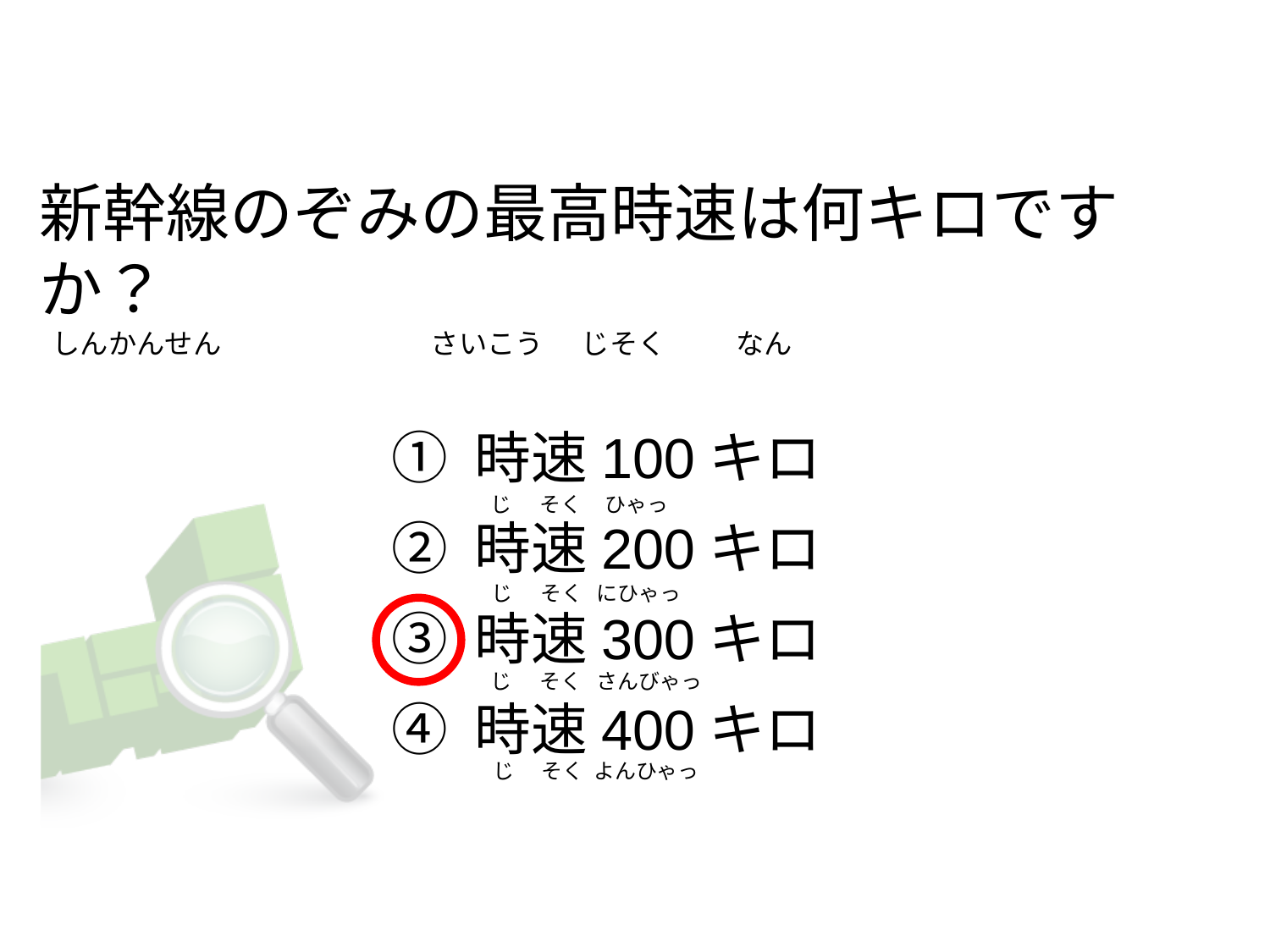

# 新幹線のぞみの最高時速は何キロですか？   しんかんせん                                 さいこう      じそく           なん
① 時速100キロ
② 時速200キロ
③ 時速300キロ
④ 時速400キロ
      じ      そく     ひゃっ
    じ      そく   にひゃっ

    じ      そく   さんびゃっ
      じ      そく  よんひゃっ